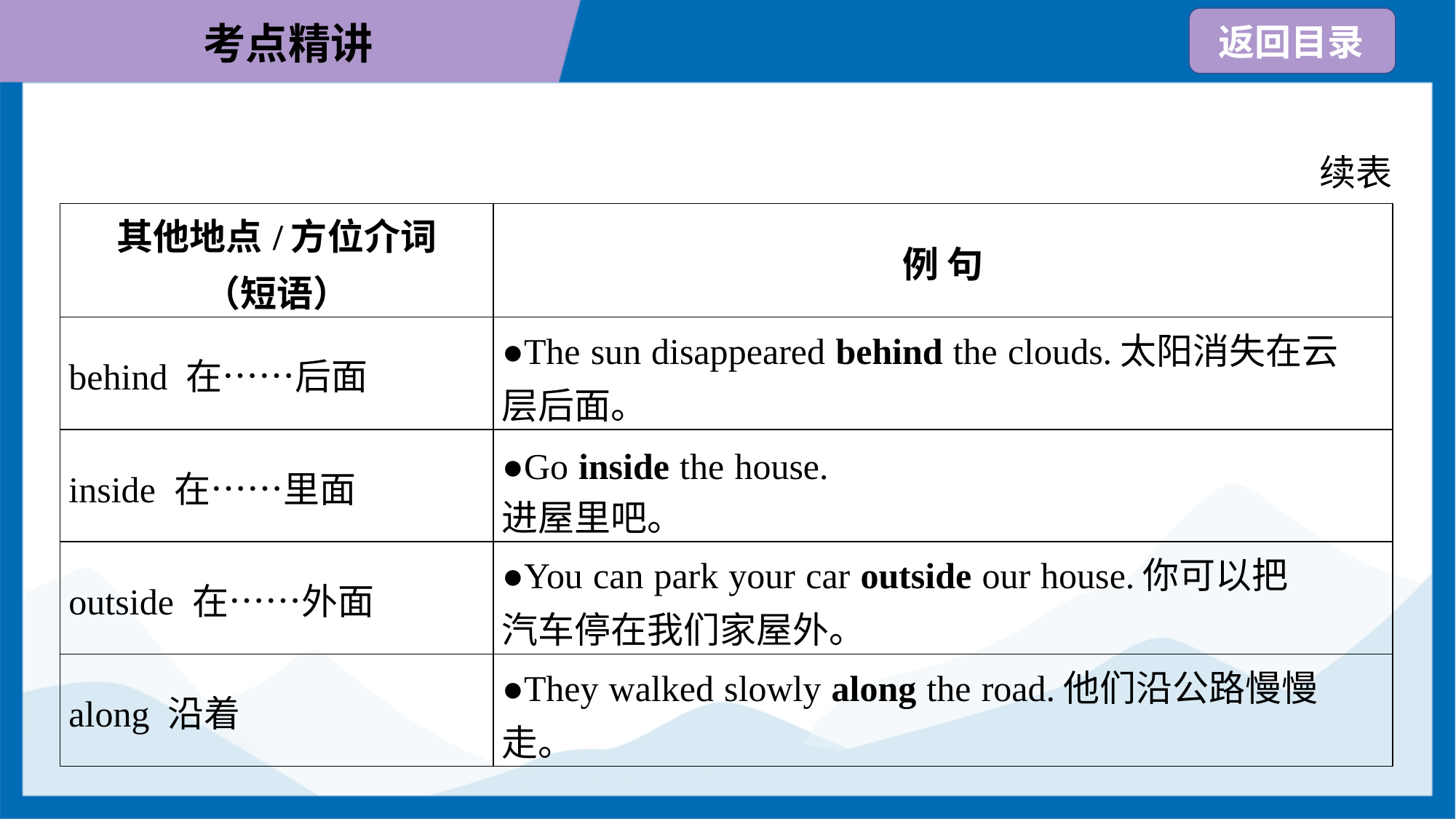

续表
| 其他地点/方位介词 （短语） | 例 句 |
| --- | --- |
| behind 在……后面 | ●The sun disappeared behind the clouds.太阳消失在云 层后面。 |
| inside 在……里面 | ●Go inside the house. 进屋里吧。 |
| outside 在……外面 | ●You can park your car outside our house.你可以把 汽车停在我们家屋外。 |
| along 沿着 | ●They walked slowly along the road.他们沿公路慢慢 走。 |